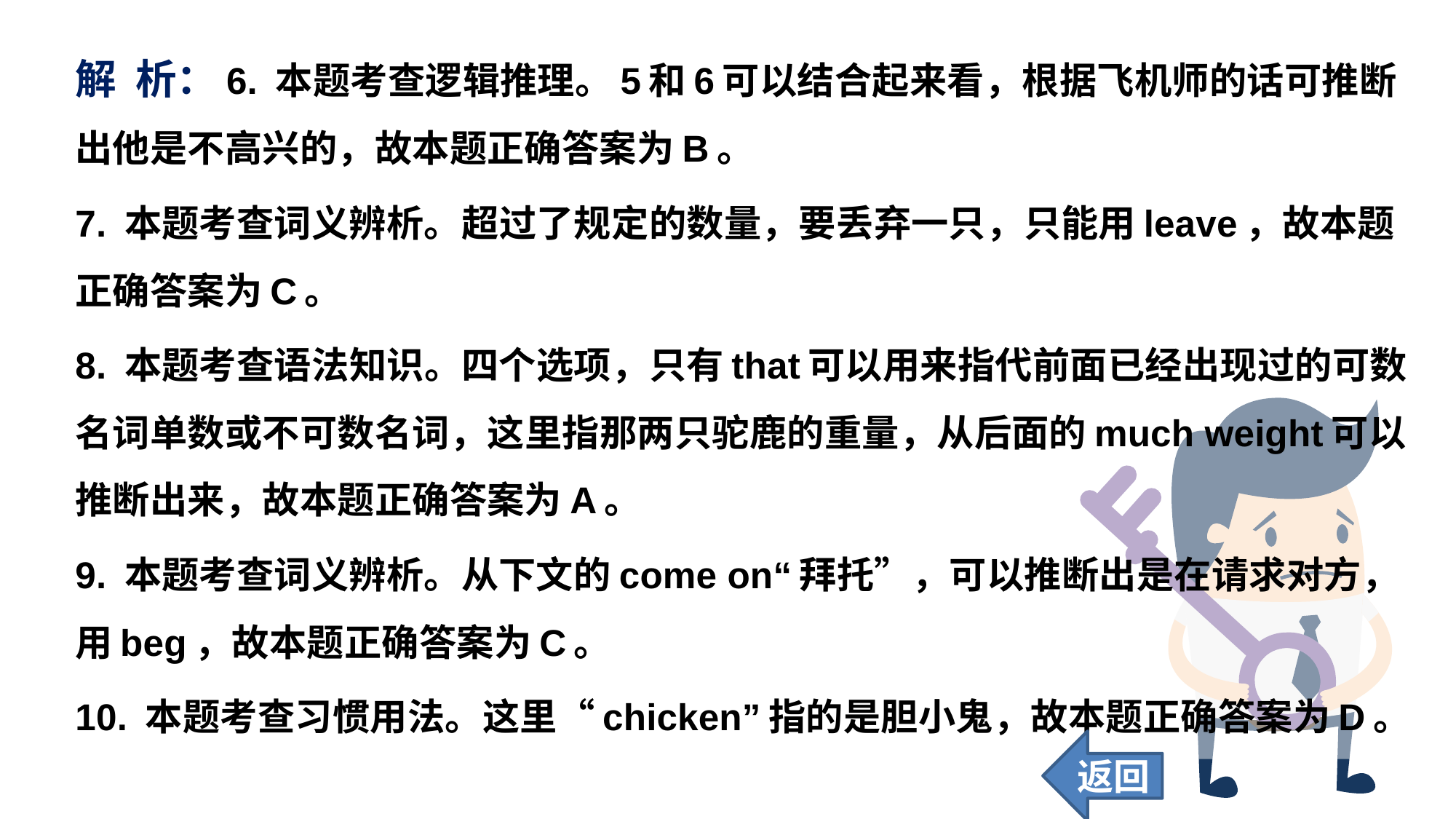

解  析：6. 本题考查逻辑推理。5和6可以结合起来看，根据飞机师的话可推断出他是不高兴的，故本题正确答案为B。
7. 本题考查词义辨析。超过了规定的数量，要丢弃一只，只能用leave，故本题正确答案为C。
8. 本题考查语法知识。四个选项，只有that可以用来指代前面已经出现过的可数名词单数或不可数名词，这里指那两只驼鹿的重量，从后面的much weight可以推断出来，故本题正确答案为A。
9. 本题考查词义辨析。从下文的come on“拜托”，可以推断出是在请求对方，用beg，故本题正确答案为C。
10. 本题考查习惯用法。这里“chicken”指的是胆小鬼，故本题正确答案为D。

返回
61